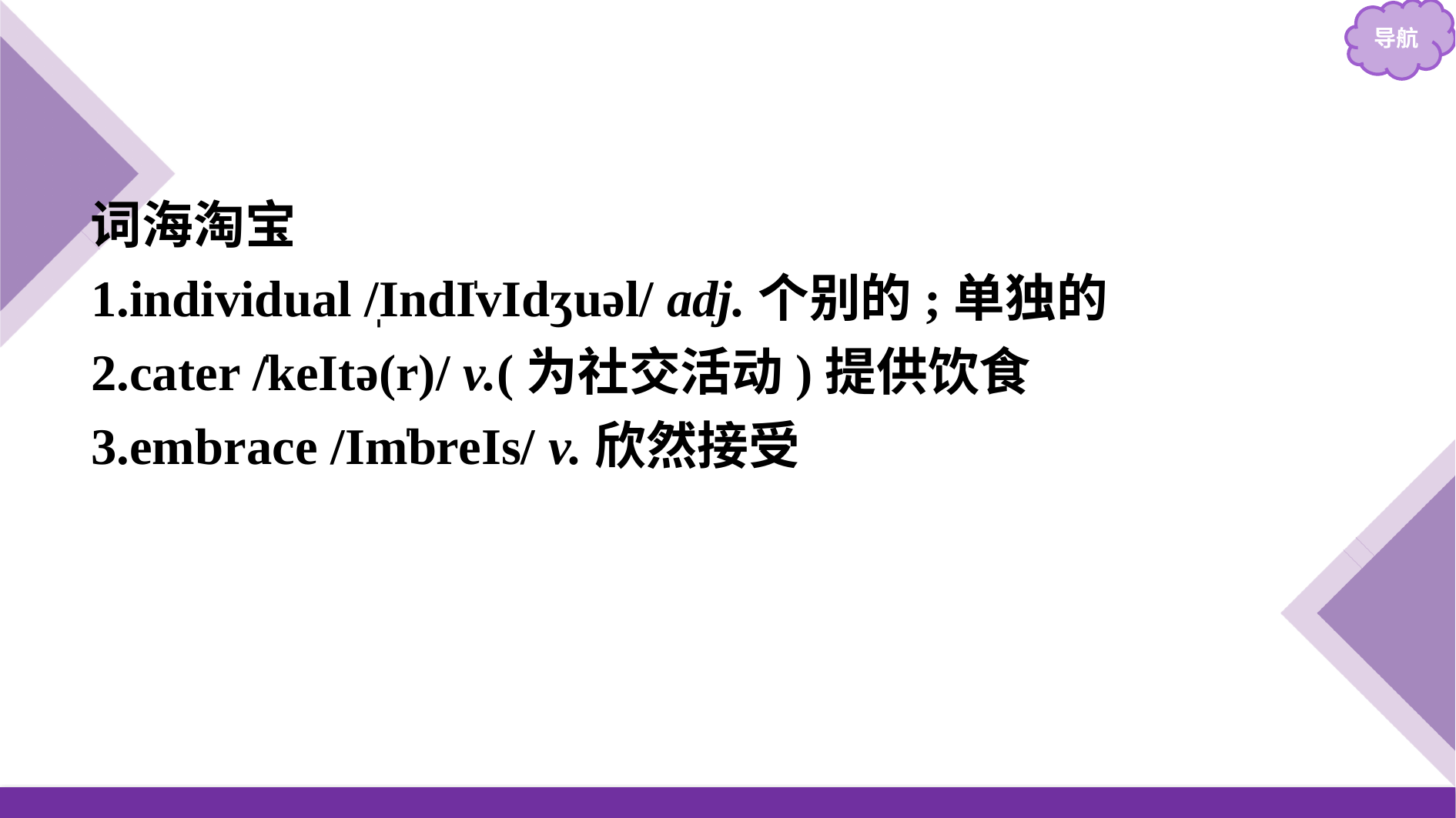

词海淘宝
1.individual /̩IndI̍vIdʒuəl/ adj.个别的;单独的
2.cater /̍keItə(r)/ v.(为社交活动)提供饮食
3.embrace /Im̍breIs/ v.欣然接受